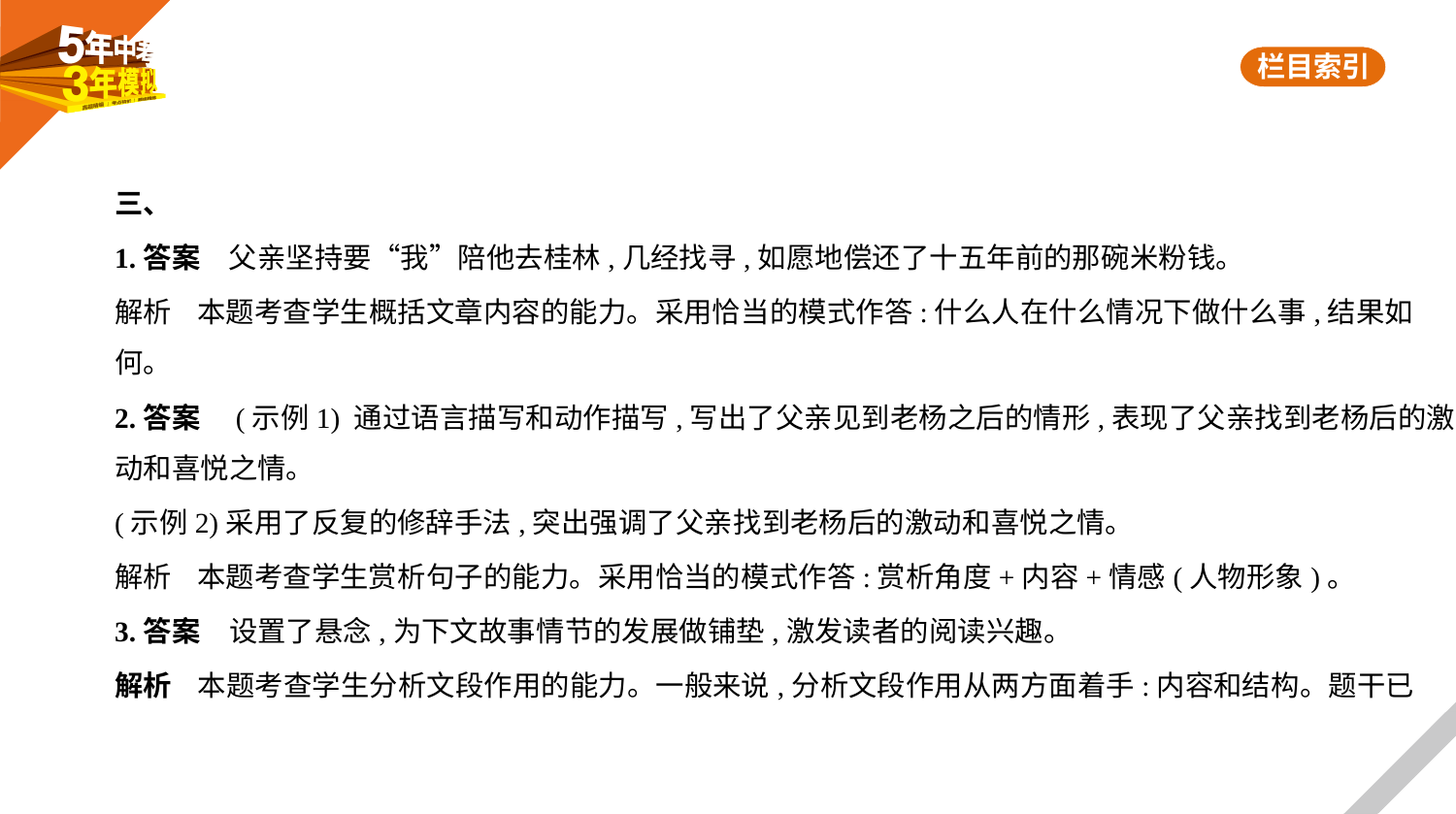

三、
1.答案　父亲坚持要“我”陪他去桂林,几经找寻,如愿地偿还了十五年前的那碗米粉钱。
解析    本题考查学生概括文章内容的能力。采用恰当的模式作答:什么人在什么情况下做什么事,结果如
何。
2.答案　(示例1) 通过语言描写和动作描写,写出了父亲见到老杨之后的情形,表现了父亲找到老杨后的激
动和喜悦之情。
(示例2)采用了反复的修辞手法,突出强调了父亲找到老杨后的激动和喜悦之情。
解析    本题考查学生赏析句子的能力。采用恰当的模式作答:赏析角度+内容+情感(人物形象)。
3.答案　设置了悬念,为下文故事情节的发展做铺垫,激发读者的阅读兴趣。
解析    本题考查学生分析文段作用的能力。一般来说,分析文段作用从两方面着手:内容和结构。题干已